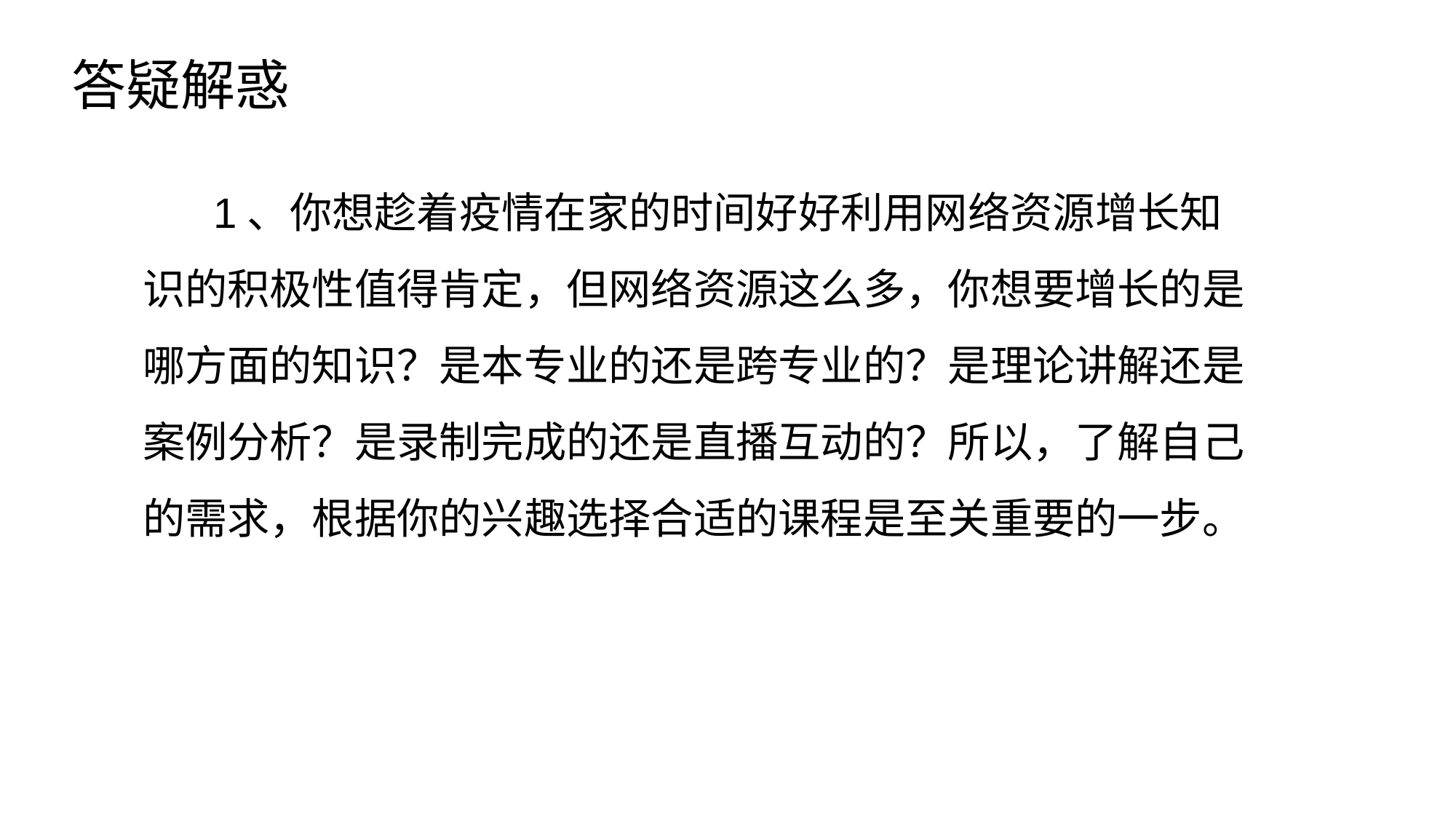

答疑解惑
      1、你想趁着疫情在家的时间好好利用网络资源增长知识的积极性值得肯定，但网络资源这么多，你想要增长的是哪方面的知识？是本专业的还是跨专业的？是理论讲解还是案例分析？是录制完成的还是直播互动的？所以，了解自己的需求，根据你的兴趣选择合适的课程是至关重要的一步。